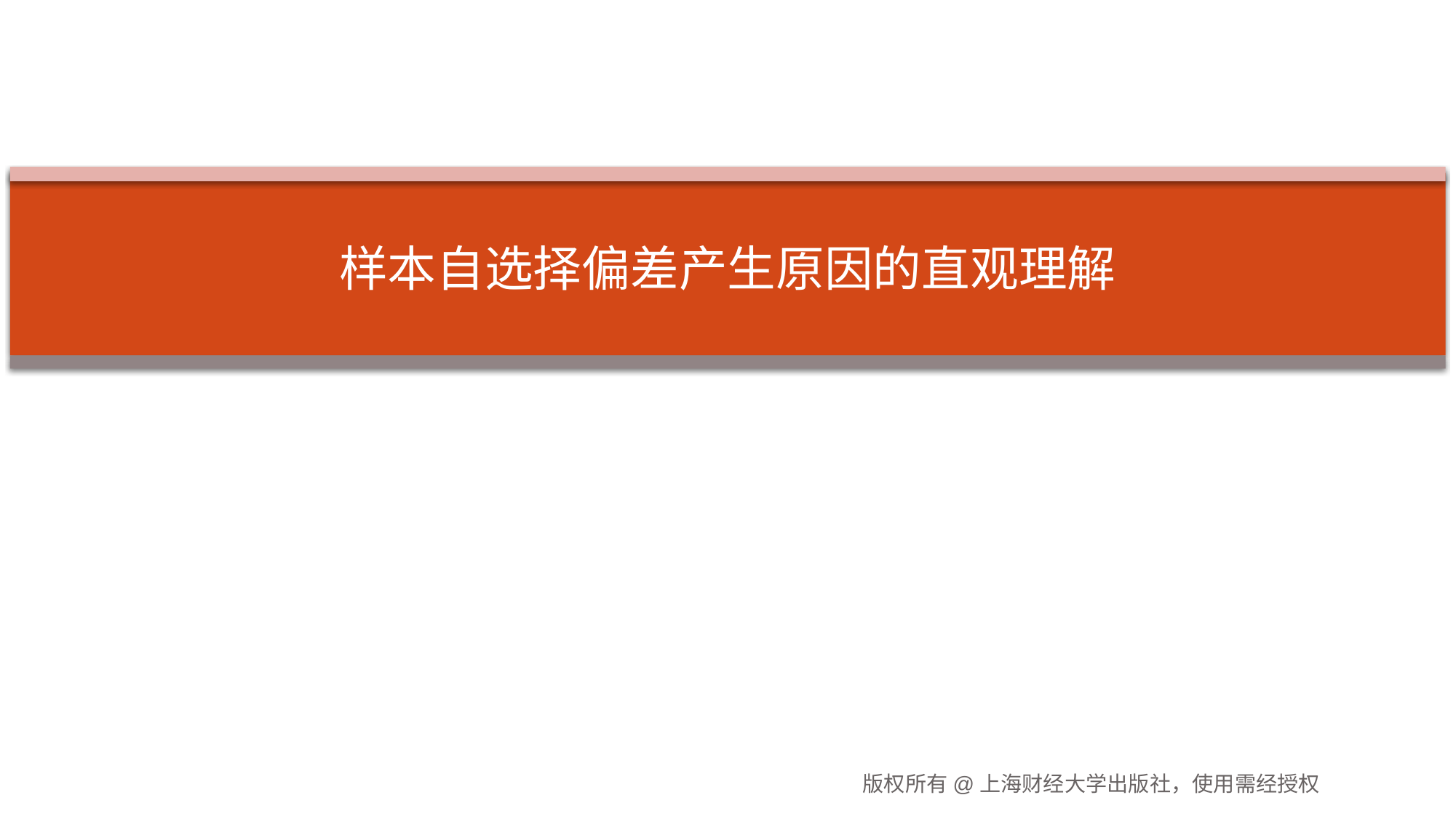

# 样本自选择偏差产生原因的直观理解

版权所有@上海财经大学出版社，使用需经授权